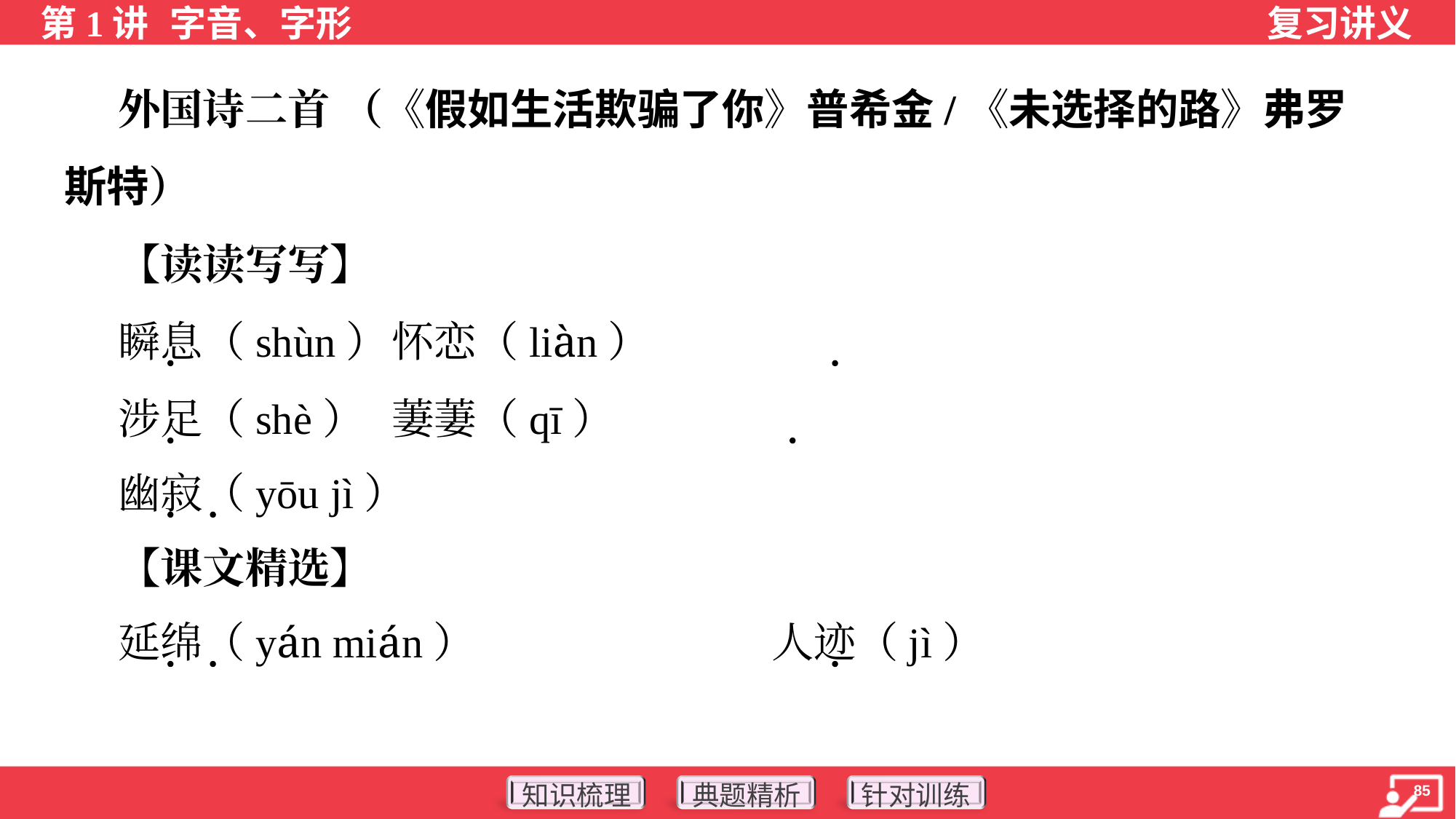

外国诗二首 （《假如生活欺骗了你》普希金/《未选择的路》弗罗
斯特）
    【读读写写】
    瞬息（shùn）	怀恋（liàn）
    涉足（shè）	萋萋（qī）
    幽寂（yōu jì）

    【课文精选】
    延绵（yán mián）	人迹（jì）